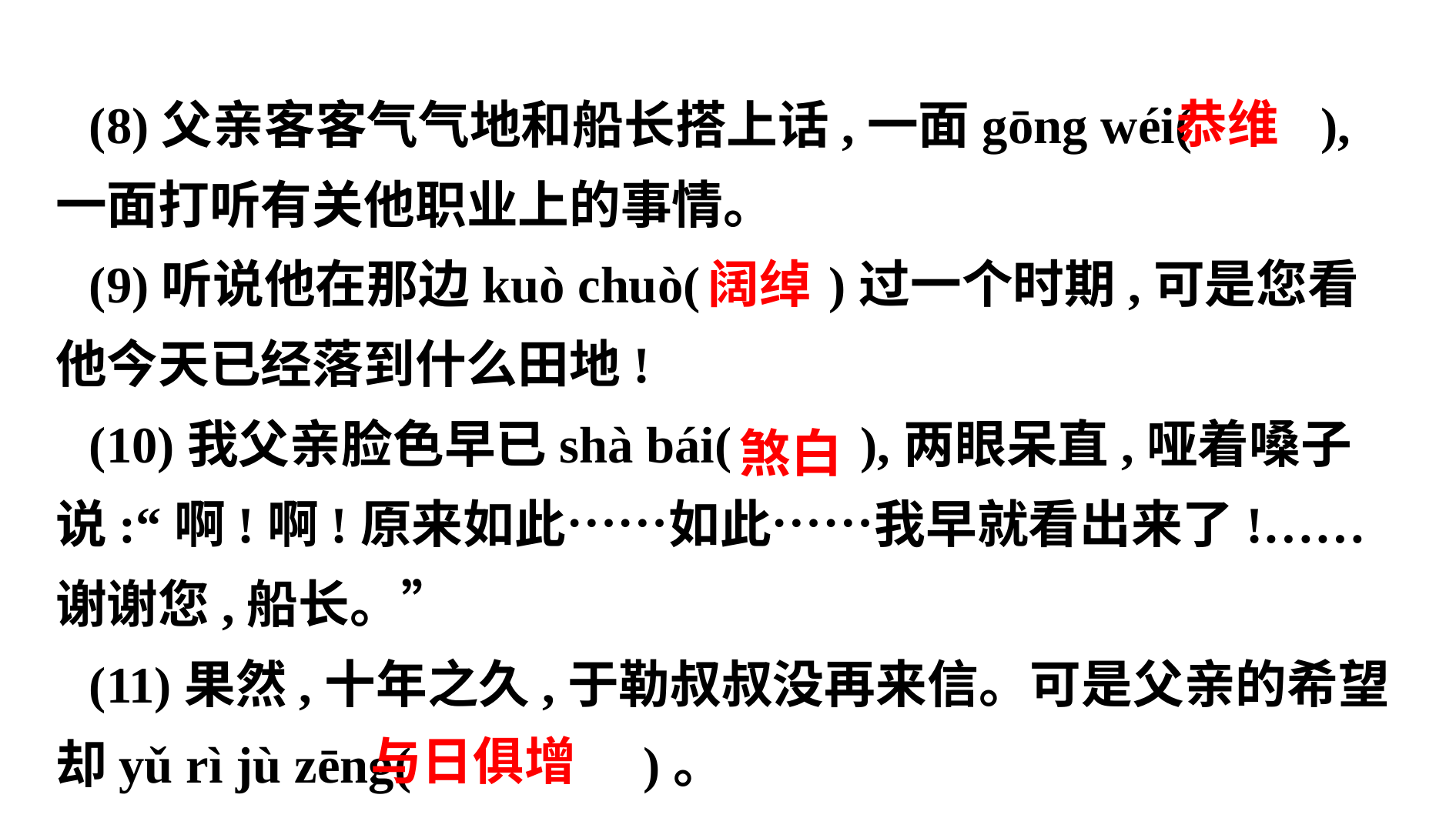

(8)父亲客客气气地和船长搭上话,一面gōng wéi(          ),一面打听有关他职业上的事情。
(9)听说他在那边kuò chuò(          )过一个时期,可是您看他今天已经落到什么田地!
(10)我父亲脸色早已shà bái(          ),两眼呆直,哑着嗓子说:“啊!啊!原来如此……如此……我早就看出来了!……谢谢您,船长。”
(11)果然,十年之久,于勒叔叔没再来信。可是父亲的希望却yǔ rì jù zēng(                  )。
 恭维
 阔绰
 煞白
 与日俱增